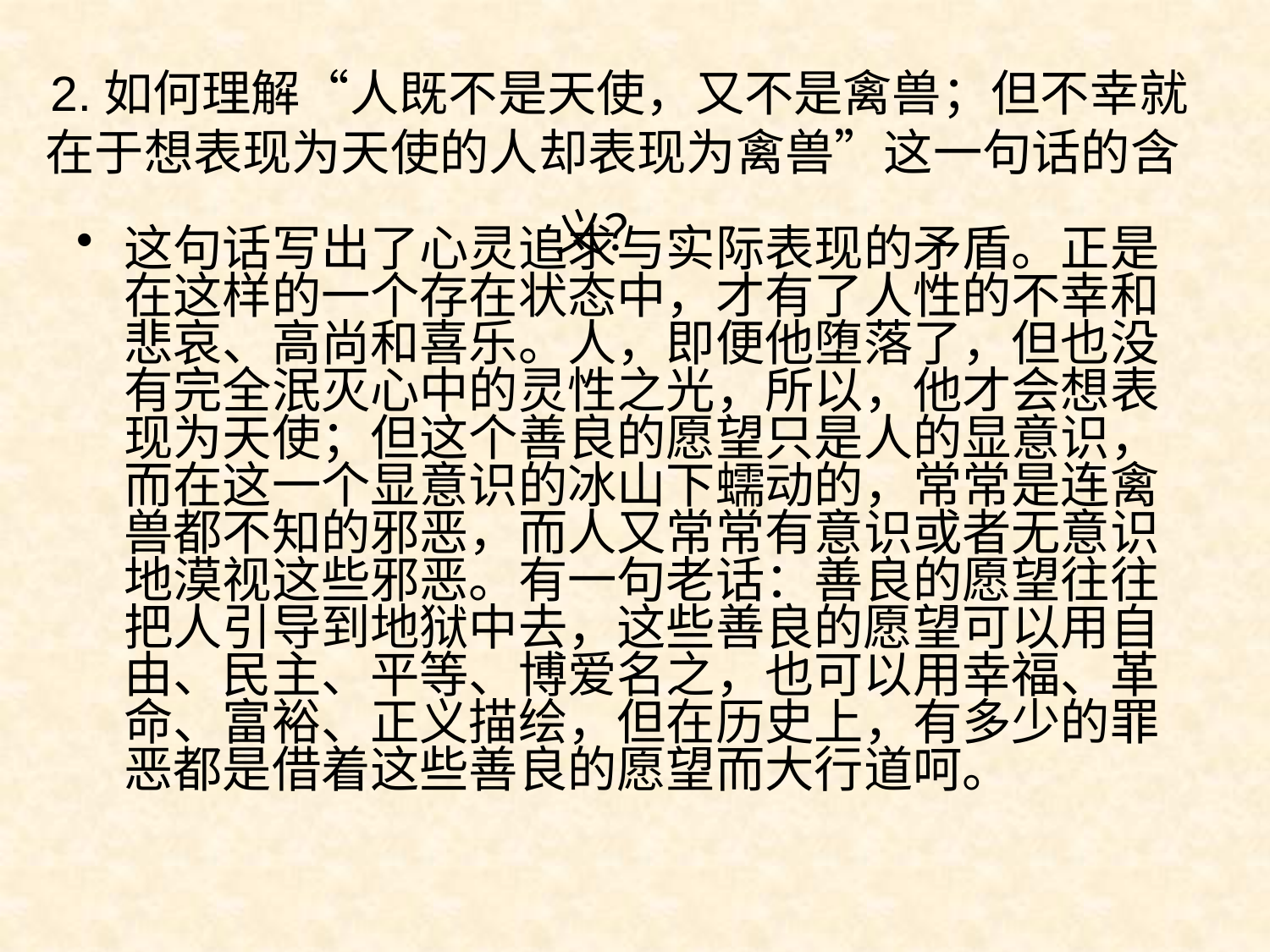

# 2.如何理解“人既不是天使，又不是禽兽；但不幸就在于想表现为天使的人却表现为禽兽”这一句话的含义？
这句话写出了心灵追求与实际表现的矛盾。正是在这样的一个存在状态中，才有了人性的不幸和悲哀、高尚和喜乐。人，即便他堕落了，但也没有完全泯灭心中的灵性之光，所以，他才会想表现为天使；但这个善良的愿望只是人的显意识，而在这一个显意识的冰山下蠕动的，常常是连禽兽都不知的邪恶，而人又常常有意识或者无意识地漠视这些邪恶。有一句老话：善良的愿望往往把人引导到地狱中去，这些善良的愿望可以用自由、民主、平等、博爱名之，也可以用幸福、革命、富裕、正义描绘，但在历史上，有多少的罪恶都是借着这些善良的愿望而大行道呵。